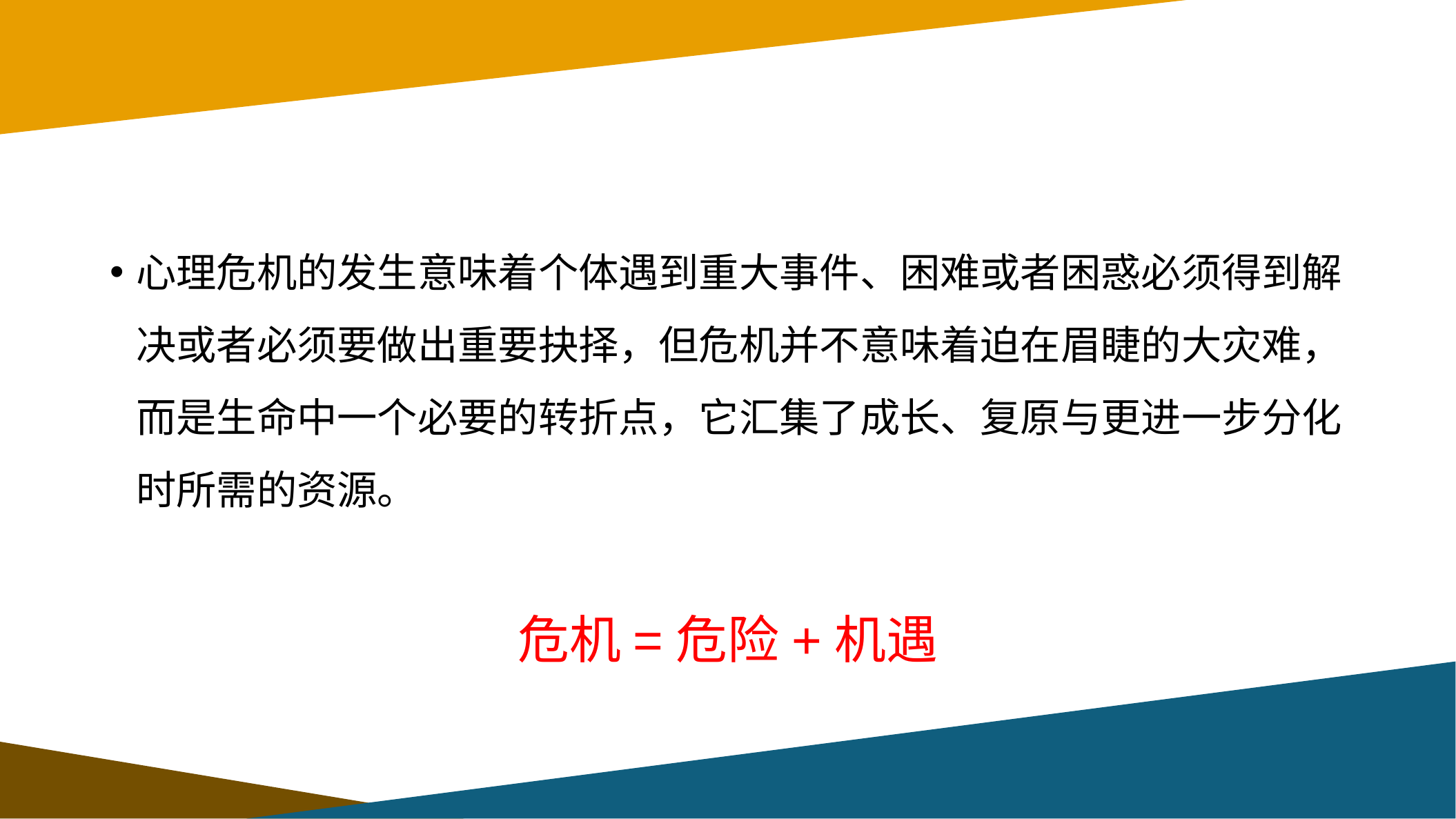

#
心理危机的发生意味着个体遇到重大事件、困难或者困惑必须得到解决或者必须要做出重要抉择，但危机并不意味着迫在眉睫的大灾难，而是生命中一个必要的转折点，它汇集了成长、复原与更进一步分化时所需的资源。

危机=危险+机遇